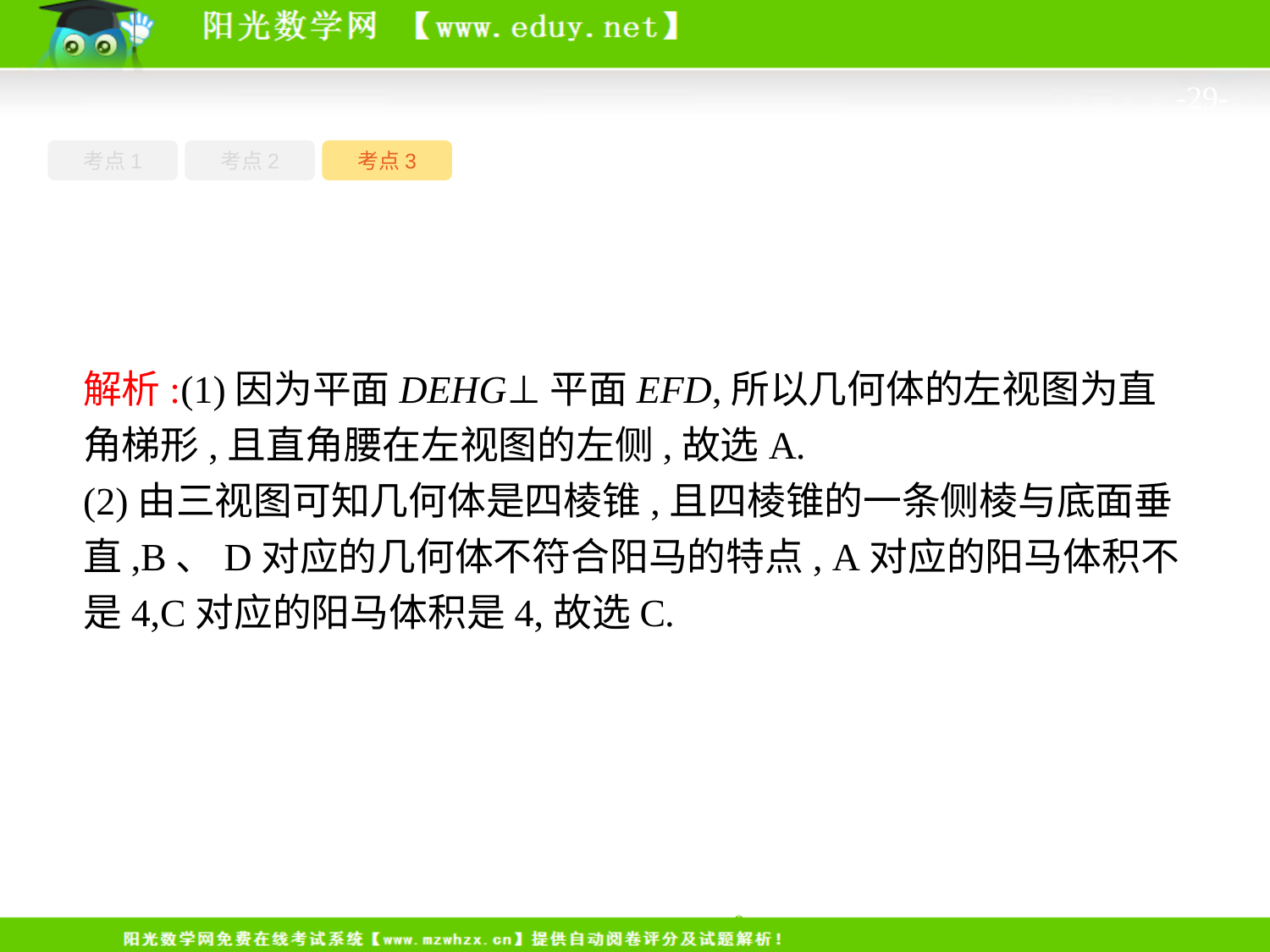

-29-
考点1
考点3
考点2
解析:(1)因为平面DEHG⊥平面EFD,所以几何体的左视图为直角梯形,且直角腰在左视图的左侧,故选A.
(2)由三视图可知几何体是四棱锥,且四棱锥的一条侧棱与底面垂直,B、D对应的几何体不符合阳马的特点, A对应的阳马体积不是4,C对应的阳马体积是4,故选C.